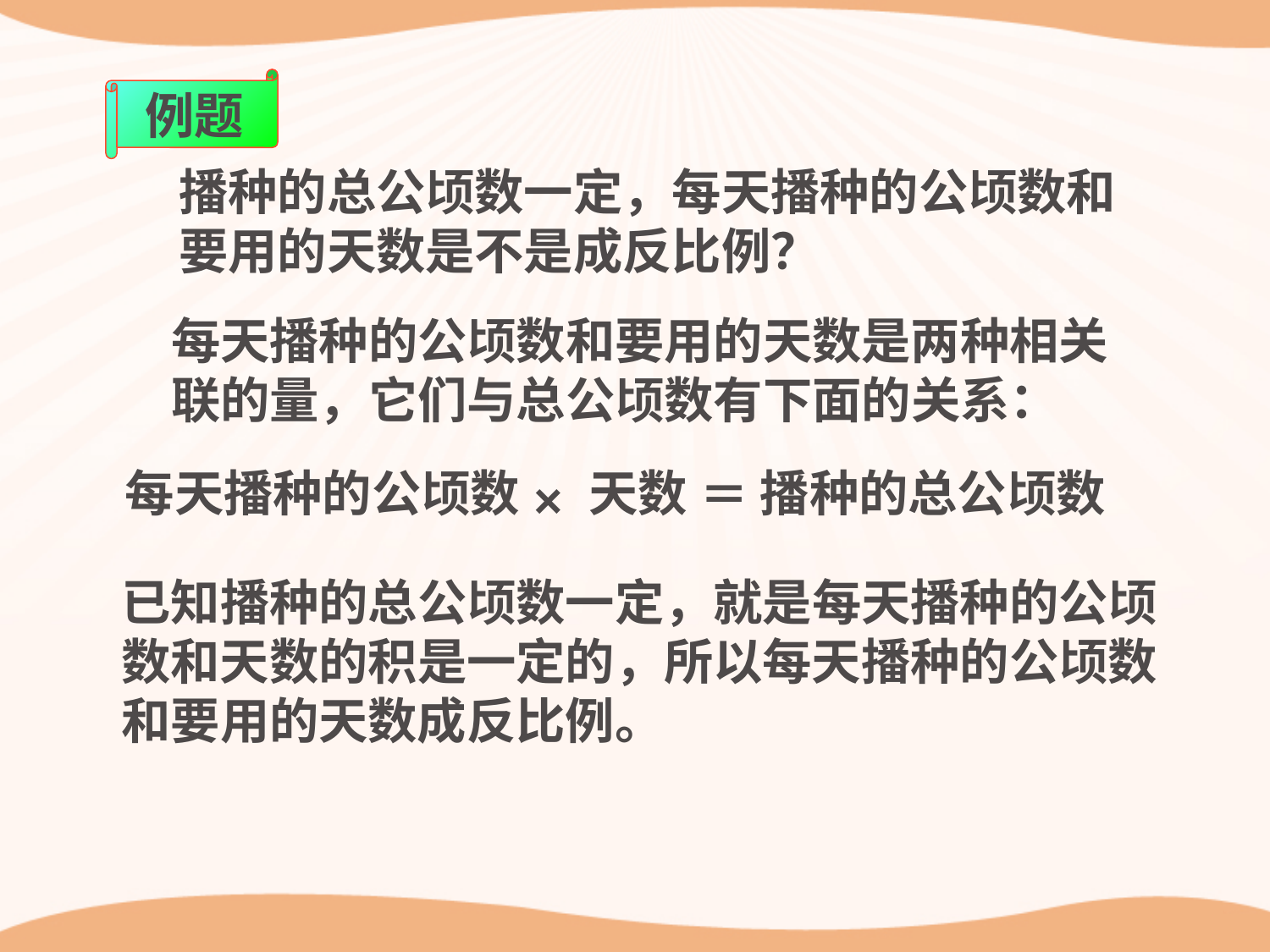

例题
播种的总公顷数一定，每天播种的公顷数和
要用的天数是不是成反比例？
每天播种的公顷数和要用的天数是两种相关联的量，它们与总公顷数有下面的关系：
每天播种的公顷数
天数
播种的总公顷数
＝
×
已知播种的总公顷数一定，就是每天播种的公顷数和天数的积是一定的，所以每天播种的公顷数和要用的天数成反比例。